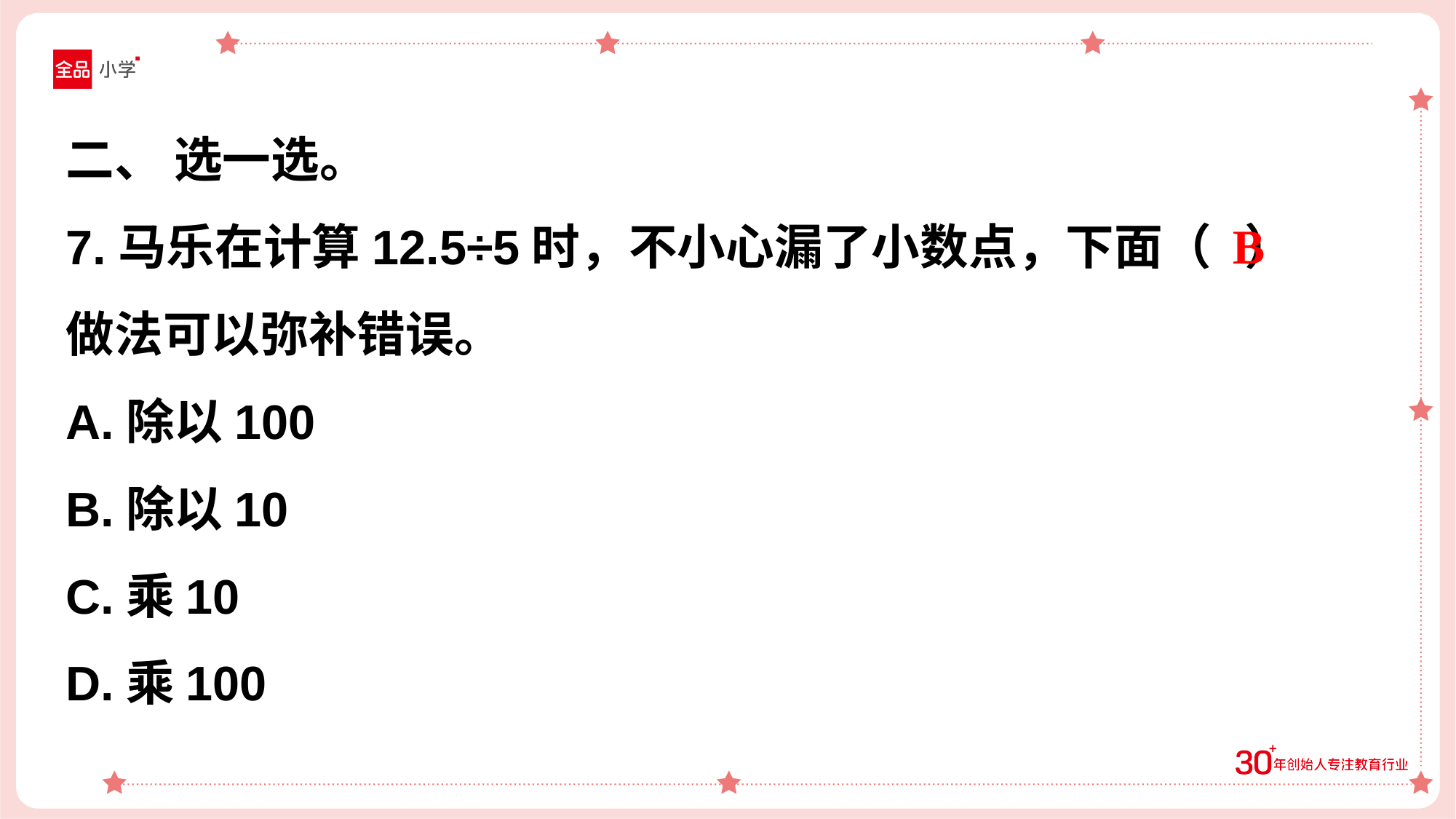

二、 选一选。
7.马乐在计算12.5÷5时，不小心漏了小数点，下面（   ）
做法可以弥补错误。
A.除以100
B.除以10
C.乘10
D.乘100

B